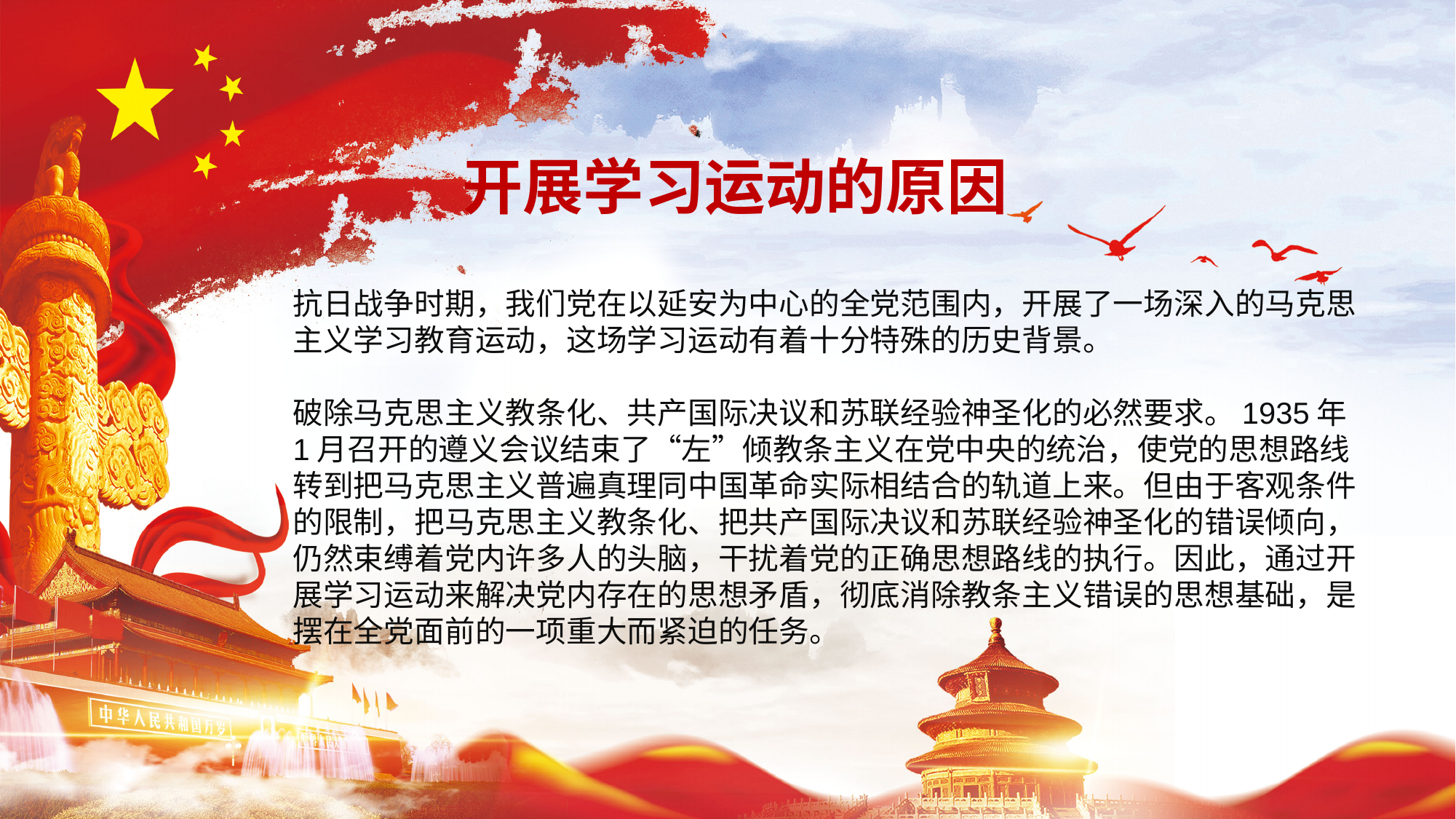

# 开展学习运动的原因
抗日战争时期，我们党在以延安为中心的全党范围内，开展了一场深入的马克思主义学习教育运动，这场学习运动有着十分特殊的历史背景。

破除马克思主义教条化、共产国际决议和苏联经验神圣化的必然要求。1935年1月召开的遵义会议结束了“左”倾教条主义在党中央的统治，使党的思想路线转到把马克思主义普遍真理同中国革命实际相结合的轨道上来。但由于客观条件的限制，把马克思主义教条化、把共产国际决议和苏联经验神圣化的错误倾向，仍然束缚着党内许多人的头脑，干扰着党的正确思想路线的执行。因此，通过开展学习运动来解决党内存在的思想矛盾，彻底消除教条主义错误的思想基础，是摆在全党面前的一项重大而紧迫的任务。